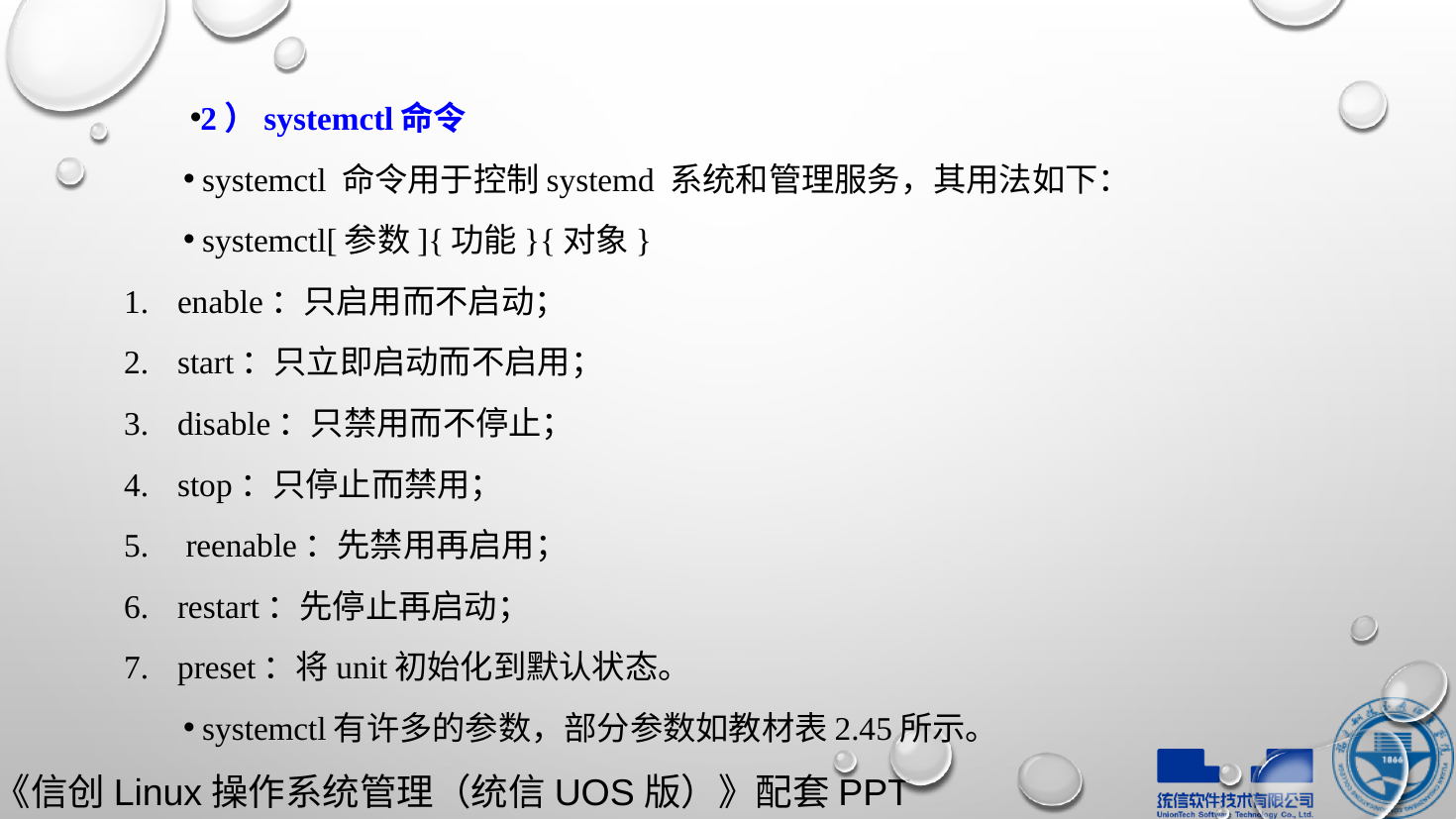

2）systemctl命令
systemctl 命令用于控制systemd 系统和管理服务，其用法如下：
systemctl[参数]{功能}{对象}
enable：只启用而不启动；
start：只立即启动而不启用；
disable：只禁用而不停止；
stop：只停止而禁用；
 reenable：先禁用再启用；
restart：先停止再启动；
preset：将unit初始化到默认状态。
systemctl有许多的参数，部分参数如教材表2.45所示。